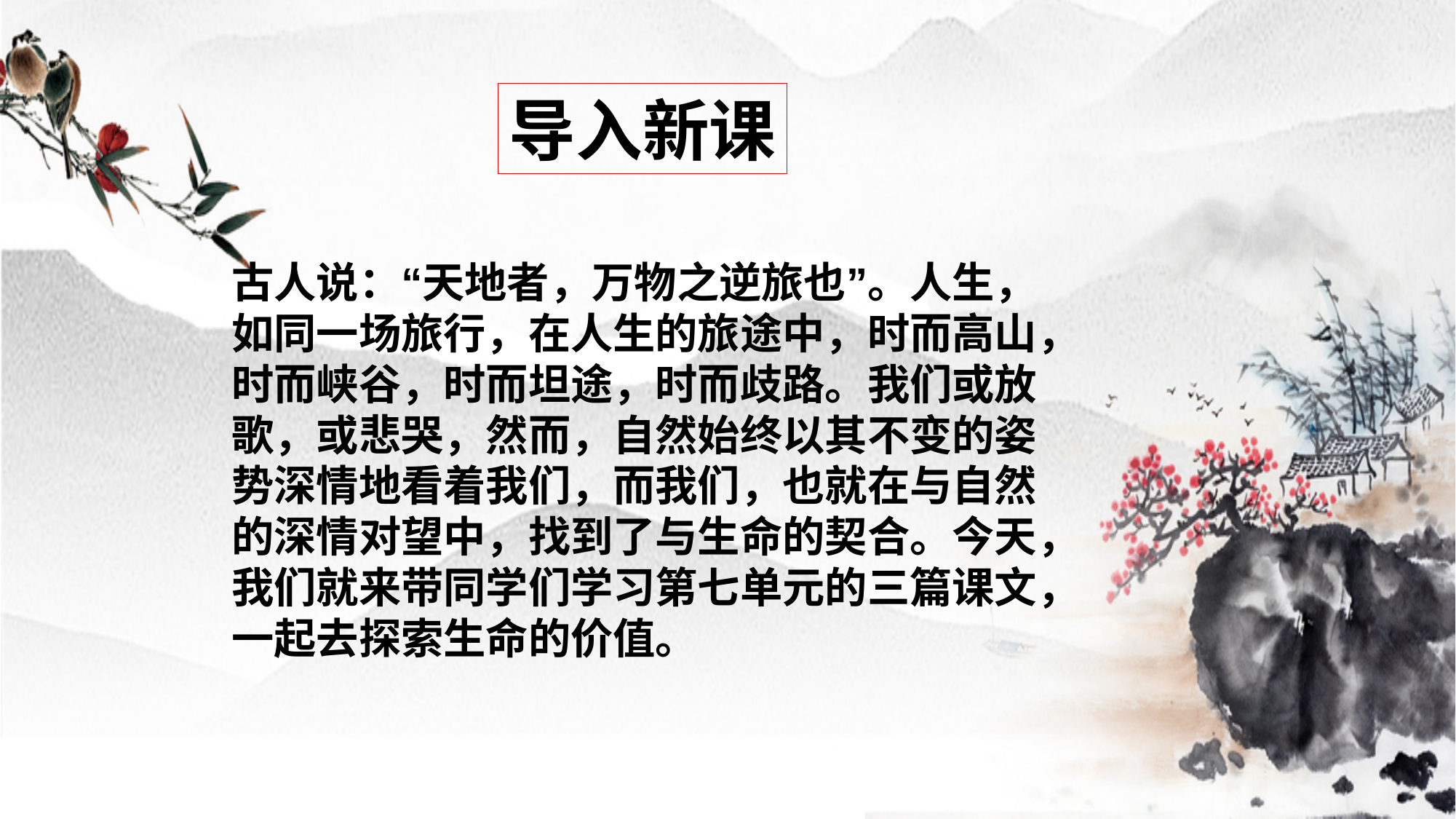

导入新课
古人说：“天地者，万物之逆旅也”。人生，如同一场旅行，在人生的旅途中，时而高山，时而峡谷，时而坦途，时而歧路。我们或放歌，或悲哭，然而，自然始终以其不变的姿势深情地看着我们，而我们，也就在与自然的深情对望中，找到了与生命的契合。今天，我们就来带同学们学习第七单元的三篇课文，一起去探索生命的价值。